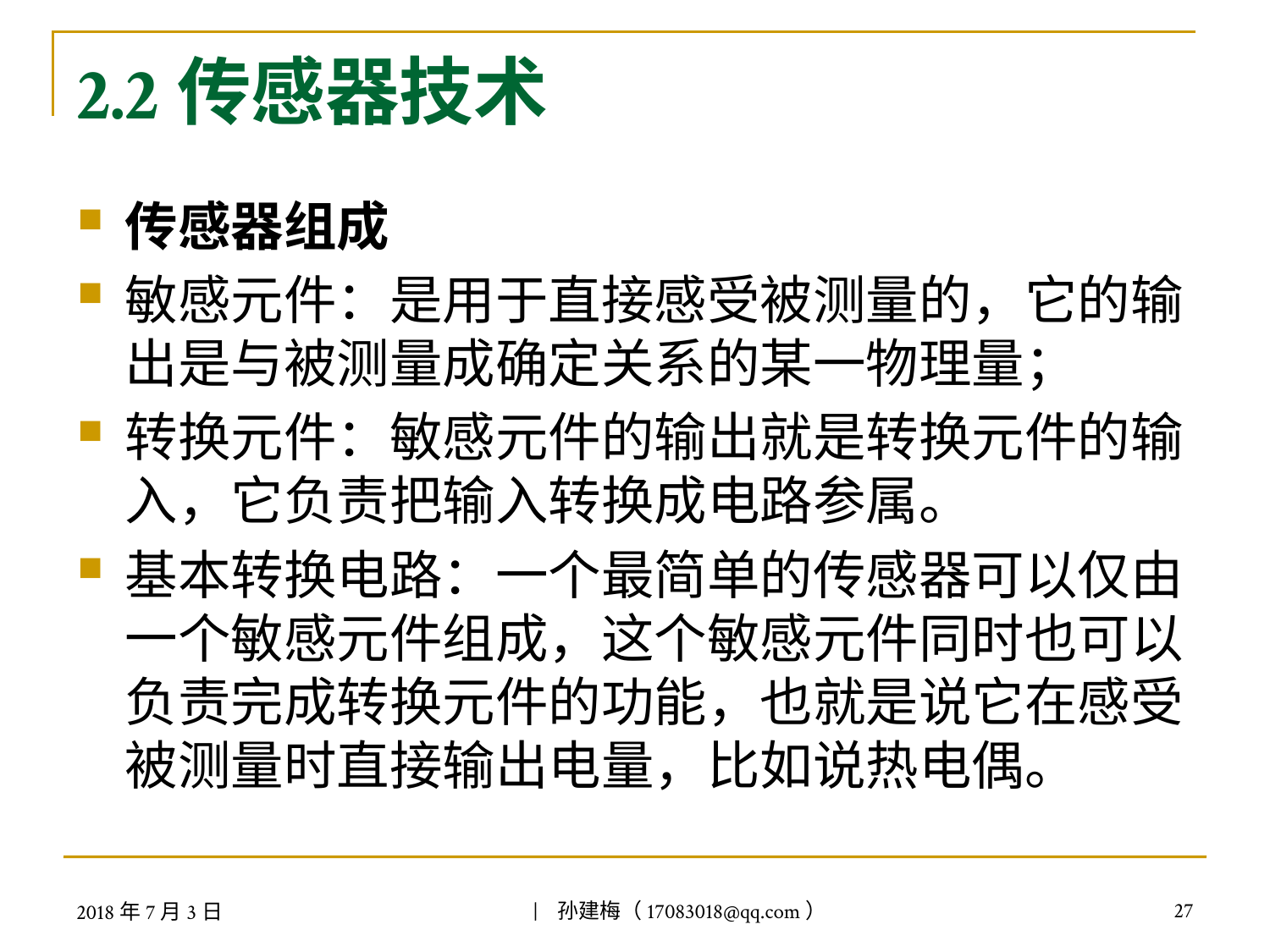

# 2.2传感器技术
传感器组成
敏感元件：是用于直接感受被测量的，它的输出是与被测量成确定关系的某一物理量；
转换元件：敏感元件的输出就是转换元件的输入，它负责把输入转换成电路参属。
基本转换电路：一个最简单的传感器可以仅由一个敏感元件组成，这个敏感元件同时也可以负责完成转换元件的功能，也就是说它在感受被测量时直接输出电量，比如说热电偶。
|   孙建梅（17083018@qq.com）
2018年7月3日
27